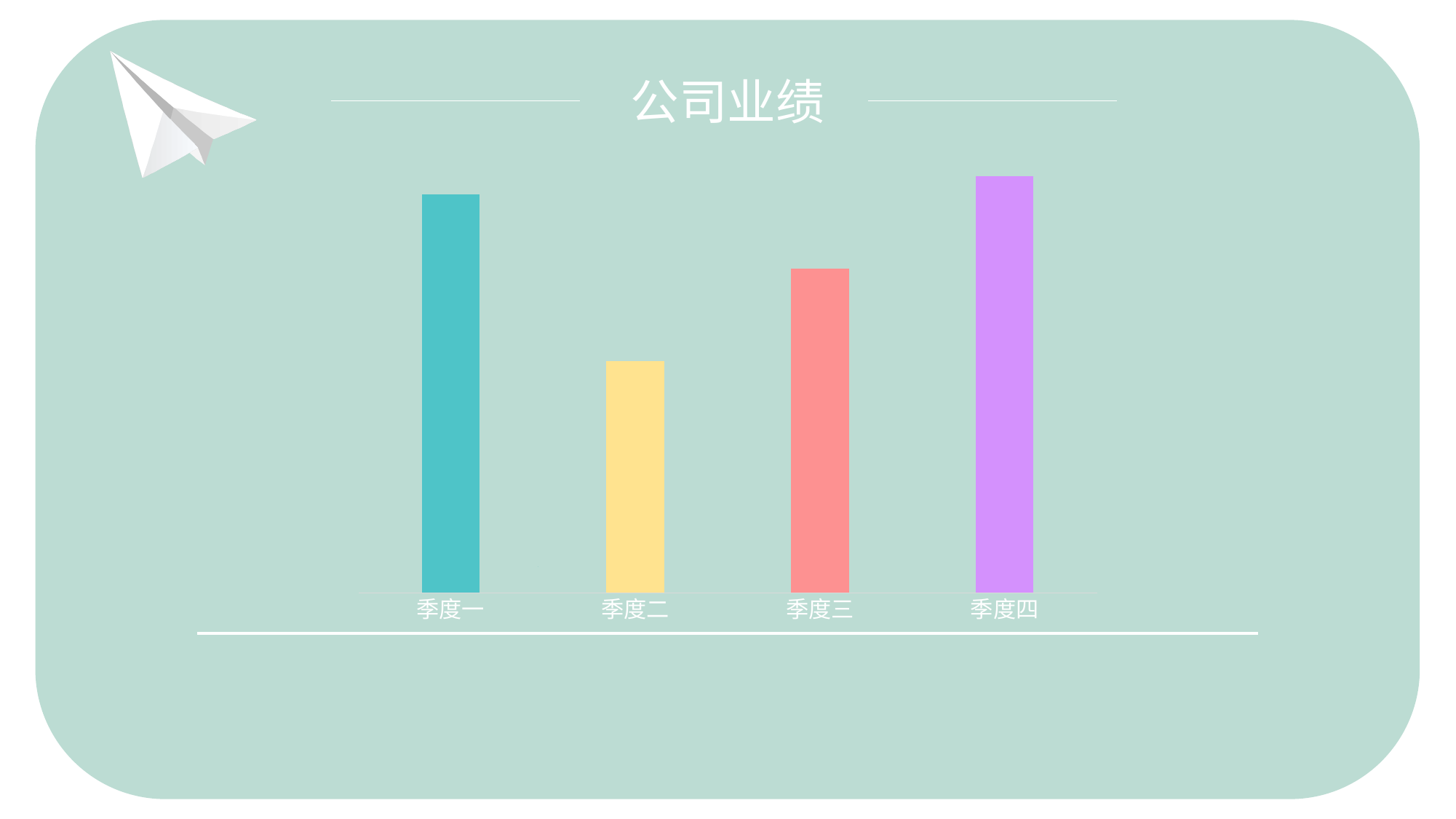

公司业绩

### Chart

| Category | 系列 1 |
|---|---|
| 季度一 | 4.3 |
| 季度二 | 2.5 |
| 季度三 | 3.5 |
| 季度四 | 4.5 |